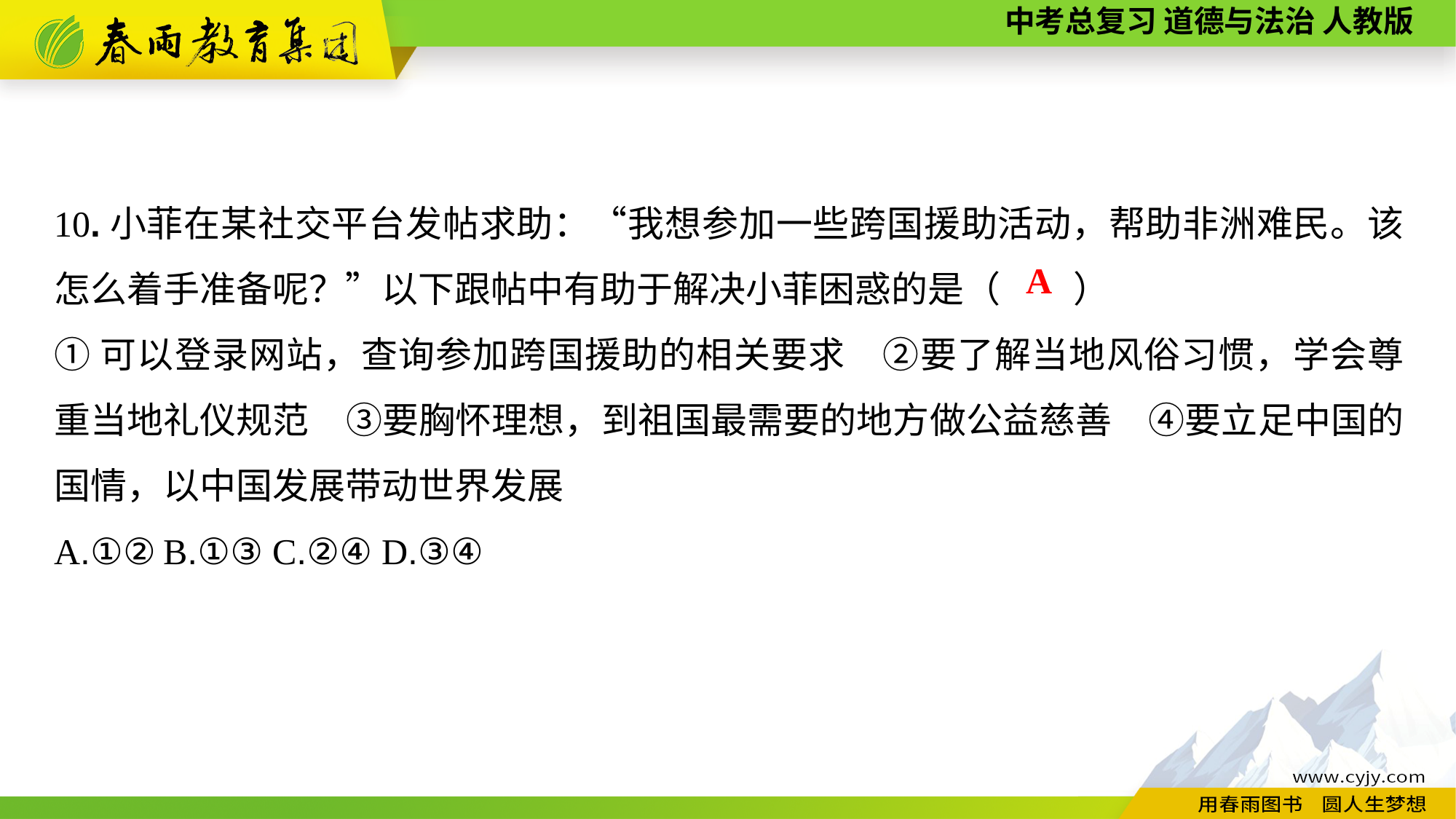

10.小菲在某社交平台发帖求助：“我想参加一些跨国援助活动，帮助非洲难民。该怎么着手准备呢？”以下跟帖中有助于解决小菲困惑的是（　　）
①可以登录网站，查询参加跨国援助的相关要求　②要了解当地风俗习惯，学会尊重当地礼仪规范　③要胸怀理想，到祖国最需要的地方做公益慈善　④要立足中国的国情，以中国发展带动世界发展
A.①②	B.①③	C.②④	D.③④
A